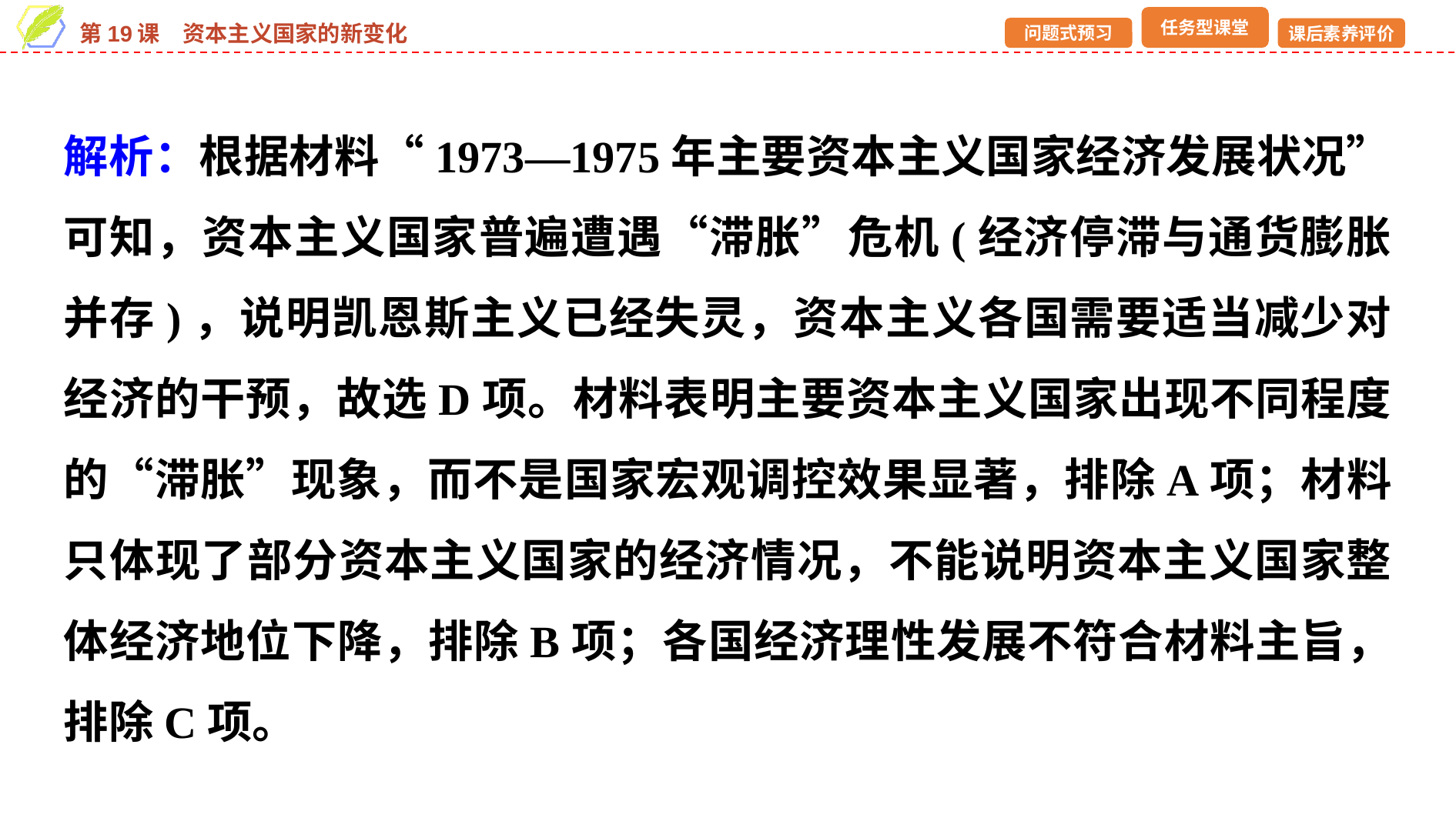

解析：根据材料“1973—1975年主要资本主义国家经济发展状况”可知，资本主义国家普遍遭遇“滞胀”危机(经济停滞与通货膨胀并存)，说明凯恩斯主义已经失灵，资本主义各国需要适当减少对经济的干预，故选D项。材料表明主要资本主义国家出现不同程度的“滞胀”现象，而不是国家宏观调控效果显著，排除A项；材料只体现了部分资本主义国家的经济情况，不能说明资本主义国家整体经济地位下降，排除B项；各国经济理性发展不符合材料主旨，排除C项。